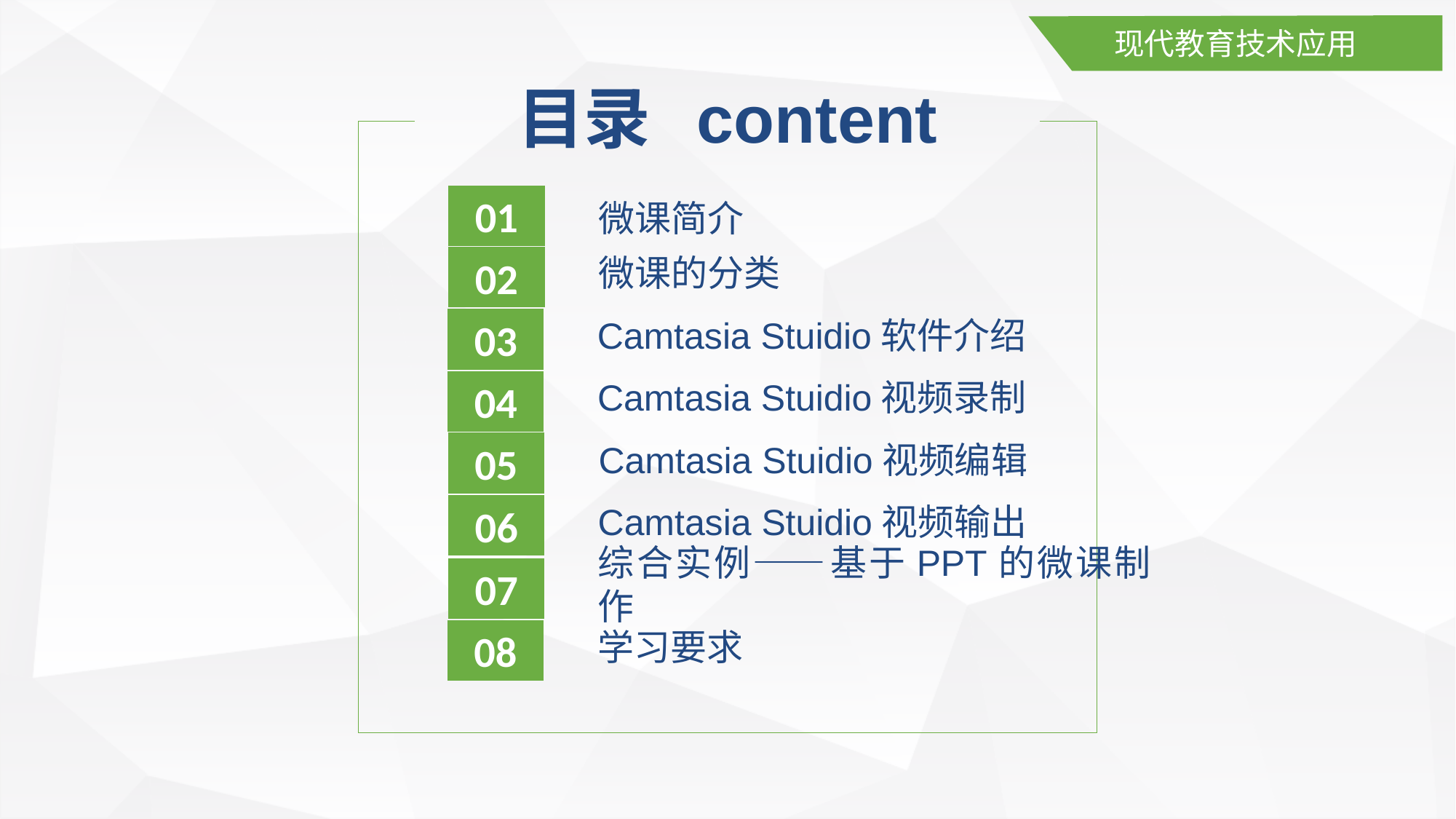

现代教育技术应用
目录  content
01
微课简介
微课的分类
02
Camtasia Stuidio软件介绍
03
Camtasia Stuidio视频录制
04
Camtasia Stuidio视频编辑
05
Camtasia Stuidio视频输出
06
综合实例——基于PPT的微课制作
07
学习要求
08